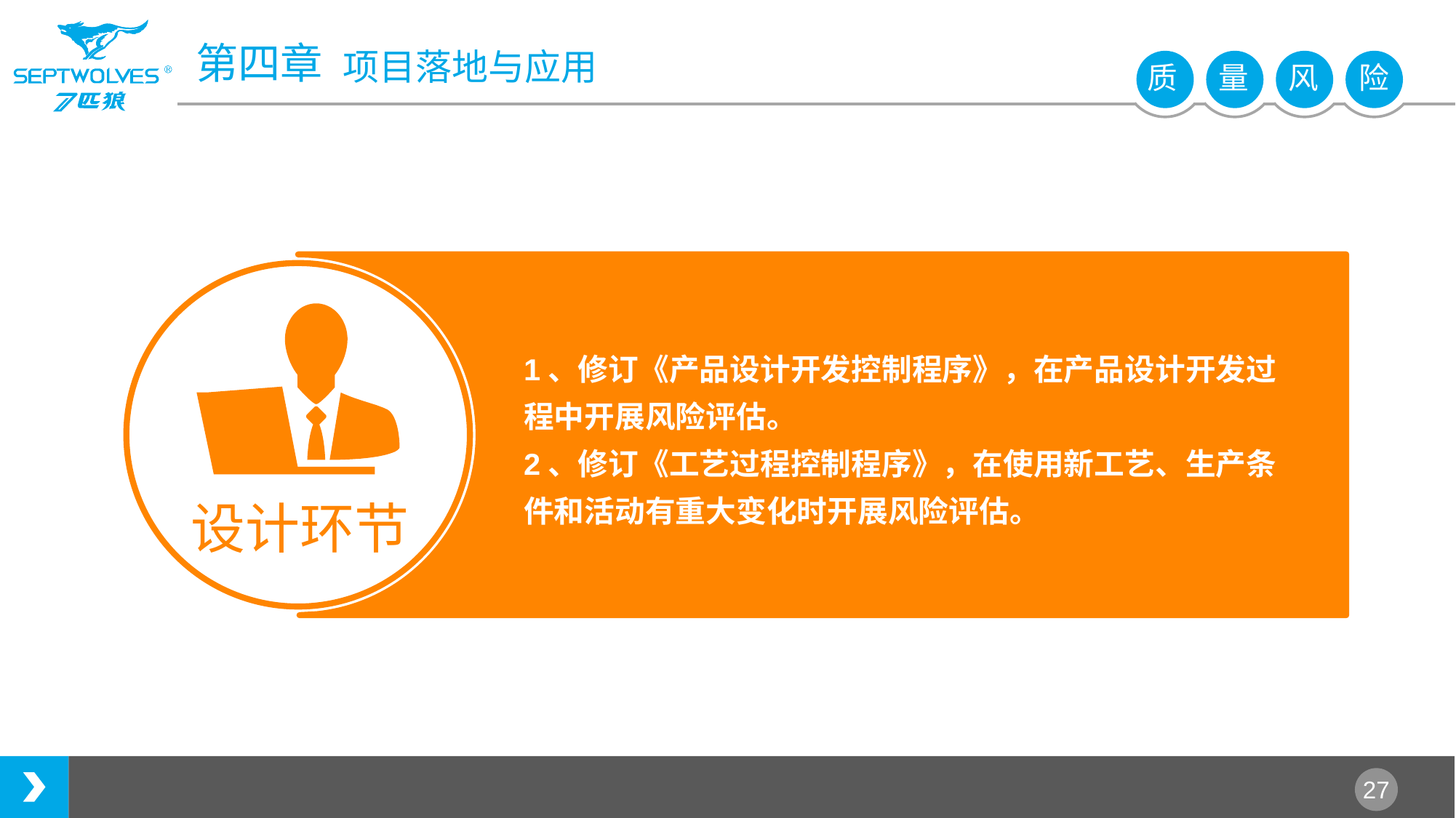

设计环节
1、修订《产品设计开发控制程序》，在产品设计开发过程中开展风险评估。
2、修订《工艺过程控制程序》，在使用新工艺、生产条件和活动有重大变化时开展风险评估。